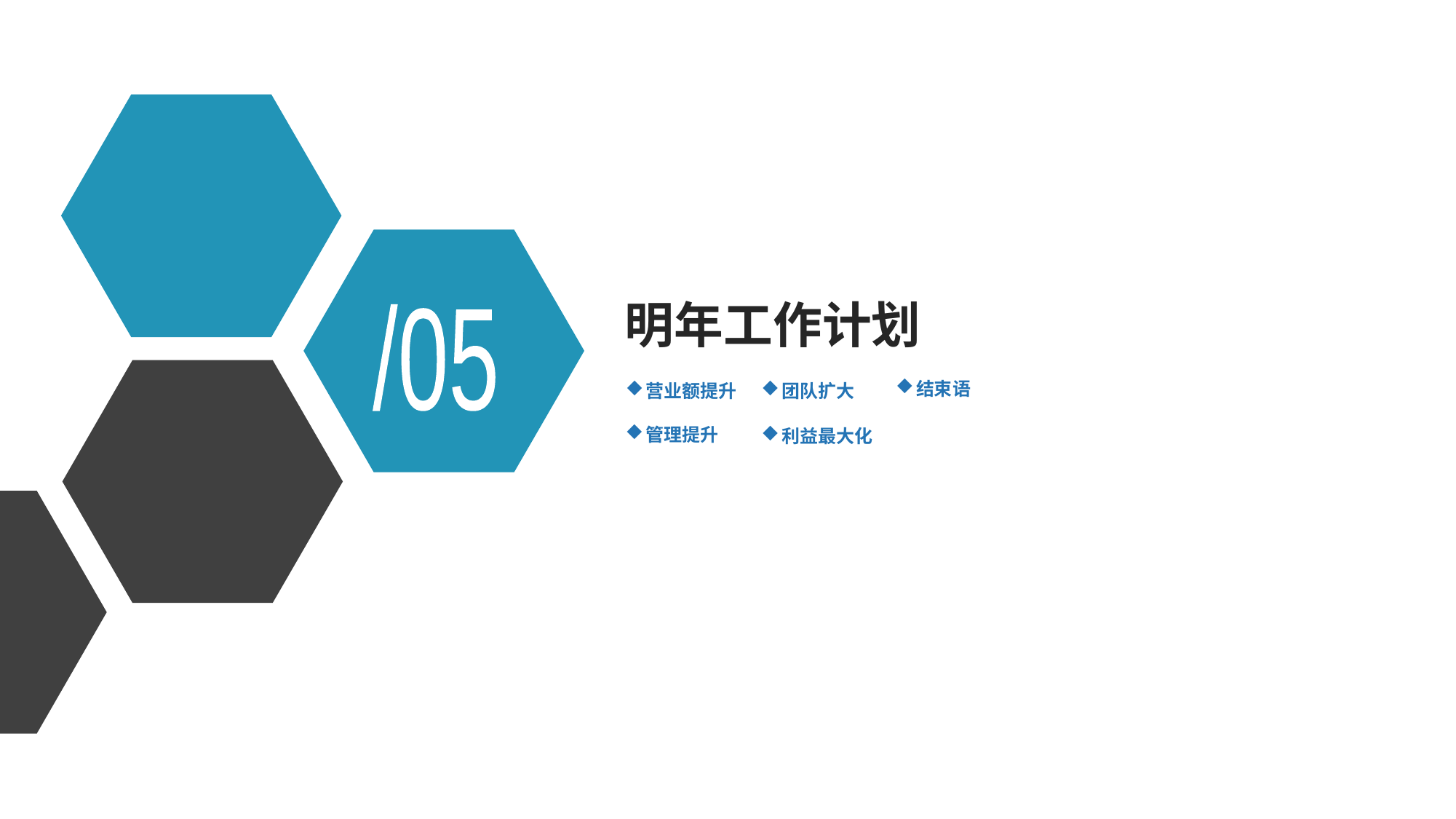

明年工作计划
/05

结束语
营业额提升
团队扩大
管理提升
利益最大化